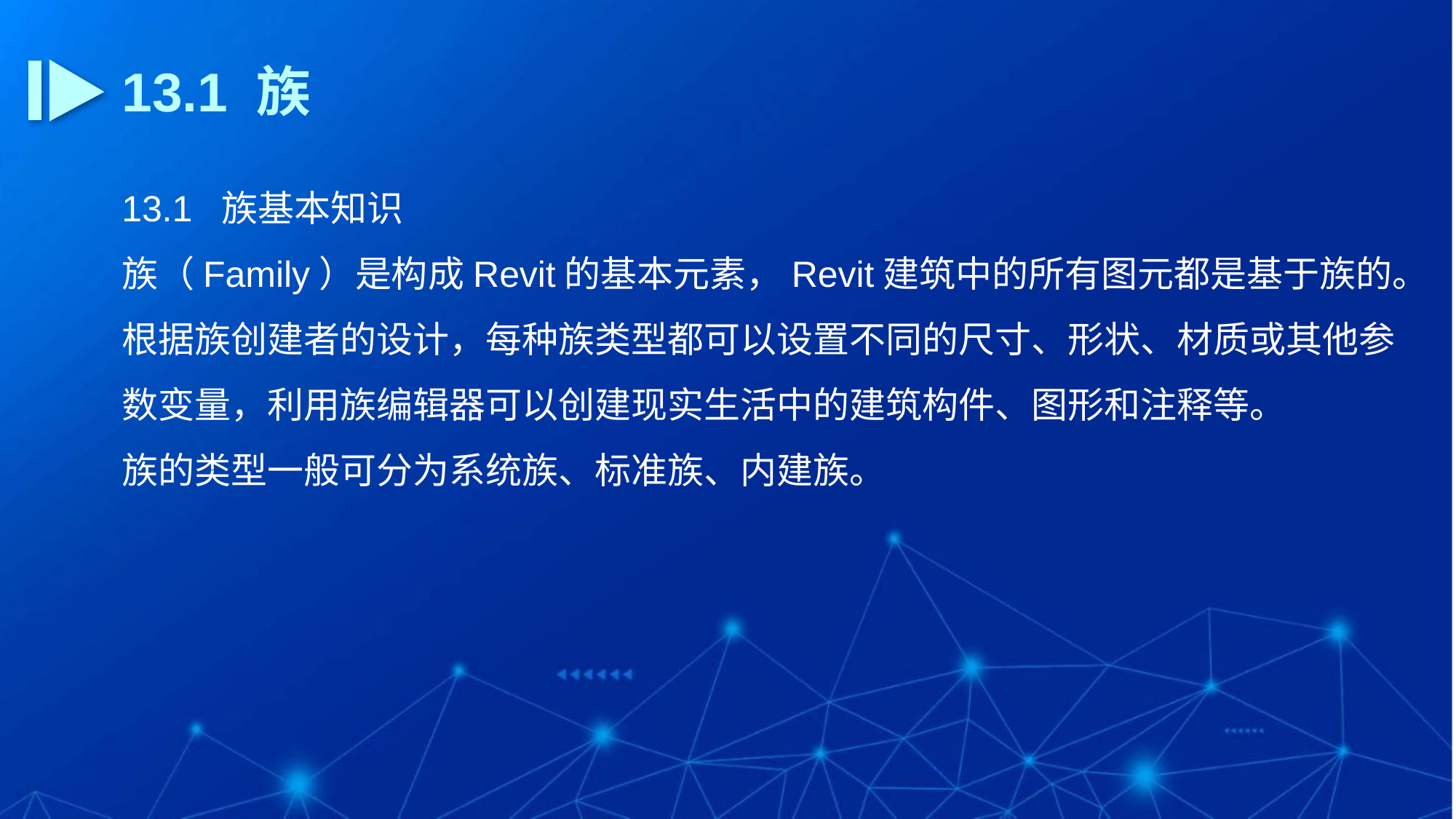

13.1 族

13.1  族基本知识
族（Family）是构成Revit的基本元素，Revit建筑中的所有图元都是基于族的。根据族创建者的设计，每种族类型都可以设置不同的尺寸、形状、材质或其他参数变量，利用族编辑器可以创建现实生活中的建筑构件、图形和注释等。
族的类型一般可分为系统族、标准族、内建族。